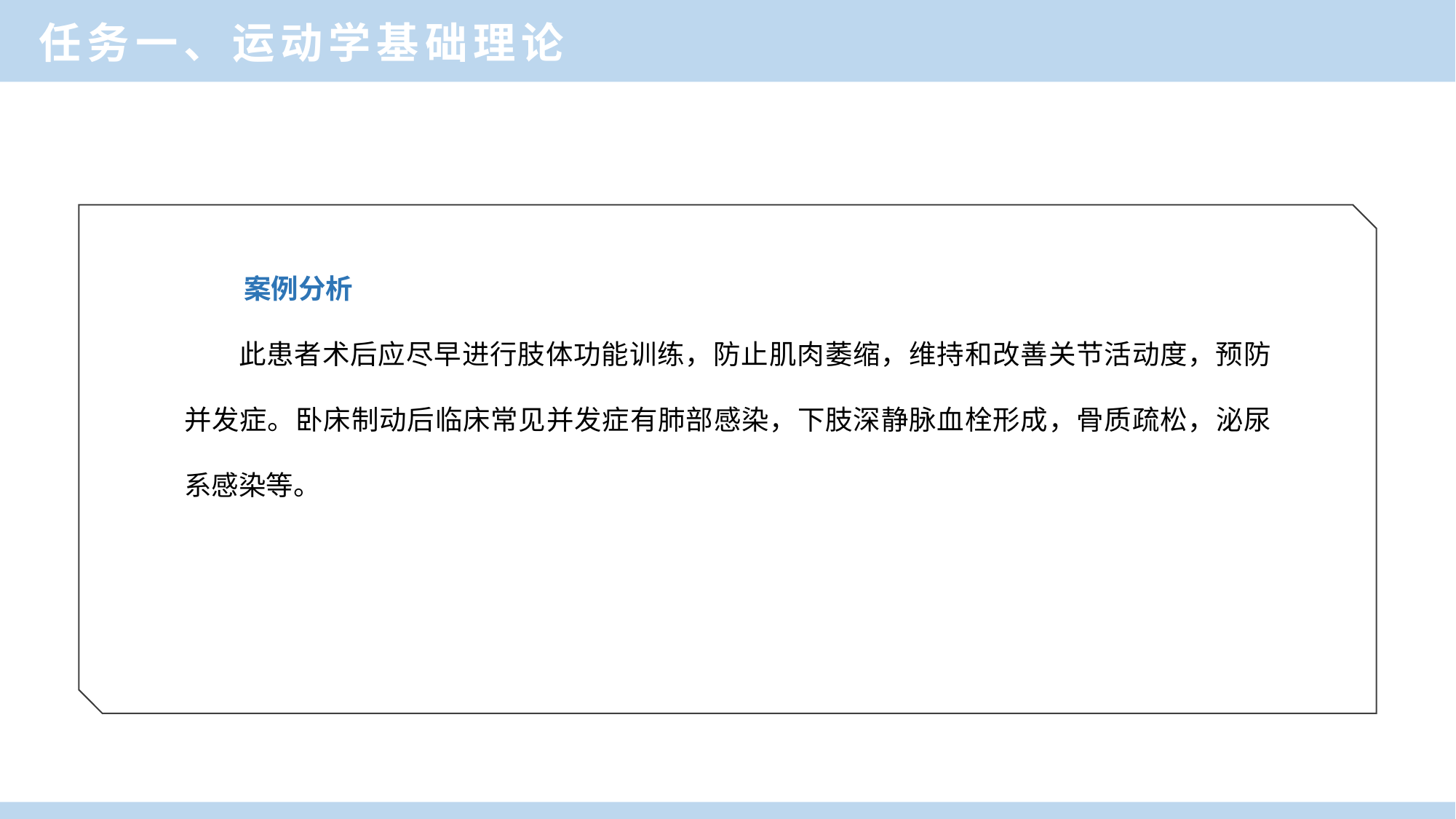

任务一、运动学基础理论

 案例分析
此患者术后应尽早进行肢体功能训练，防止肌肉萎缩，维持和改善关节活动度，预防并发症。卧床制动后临床常见并发症有肺部感染，下肢深静脉血栓形成，骨质疏松，泌尿系感染等。